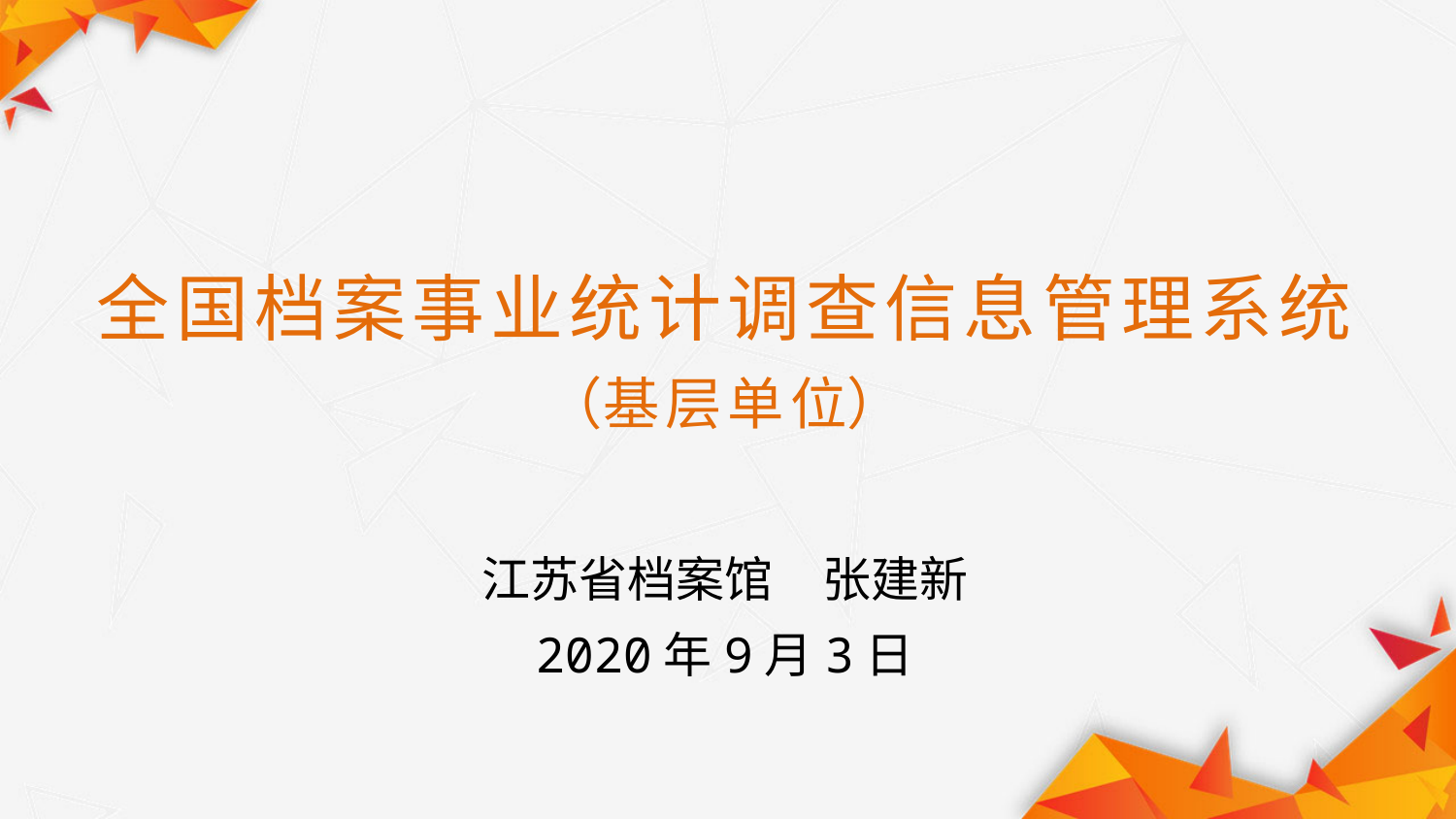

全国档案事业统计调查信息管理系统
（基层单位）
江苏省档案馆　张建新
2020年9月3日